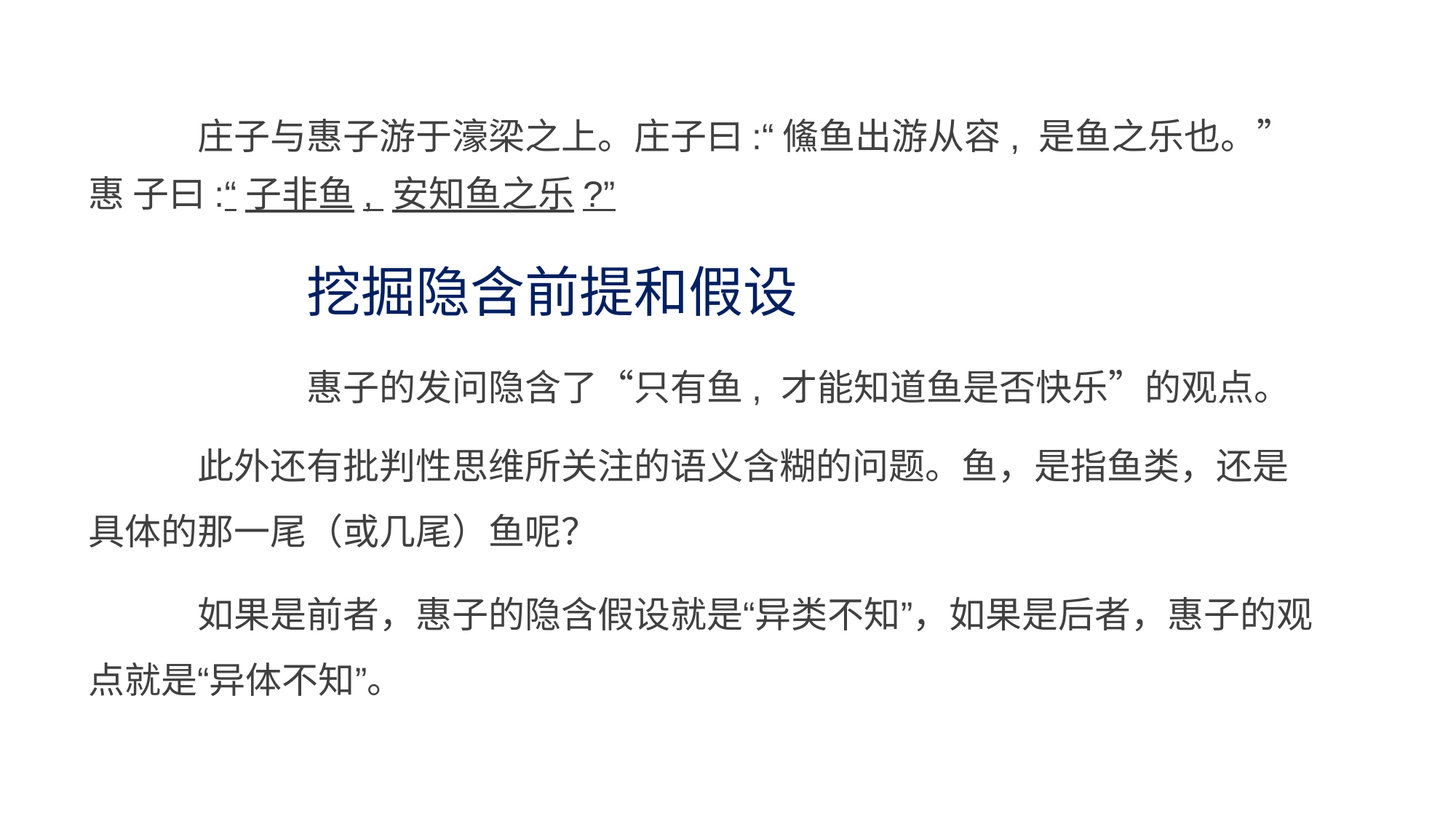

庄子与惠子游于濠梁之上。庄子曰:“鯈鱼出游从容, 是鱼之乐也。”惠 子曰:“子非鱼, 安知鱼之乐?”
挖掘隐含前提和假设
惠子的发问隐含了“只有鱼, 才能知道鱼是否快乐”的观点。
此外还有批判性思维所关注的语义含糊的问题。鱼，是指鱼类，还是 具体的那一尾（或几尾）鱼呢？
如果是前者，惠子的隐含假设就是“异类不知”，如果是后者，惠子的观 点就是“异体不知”。